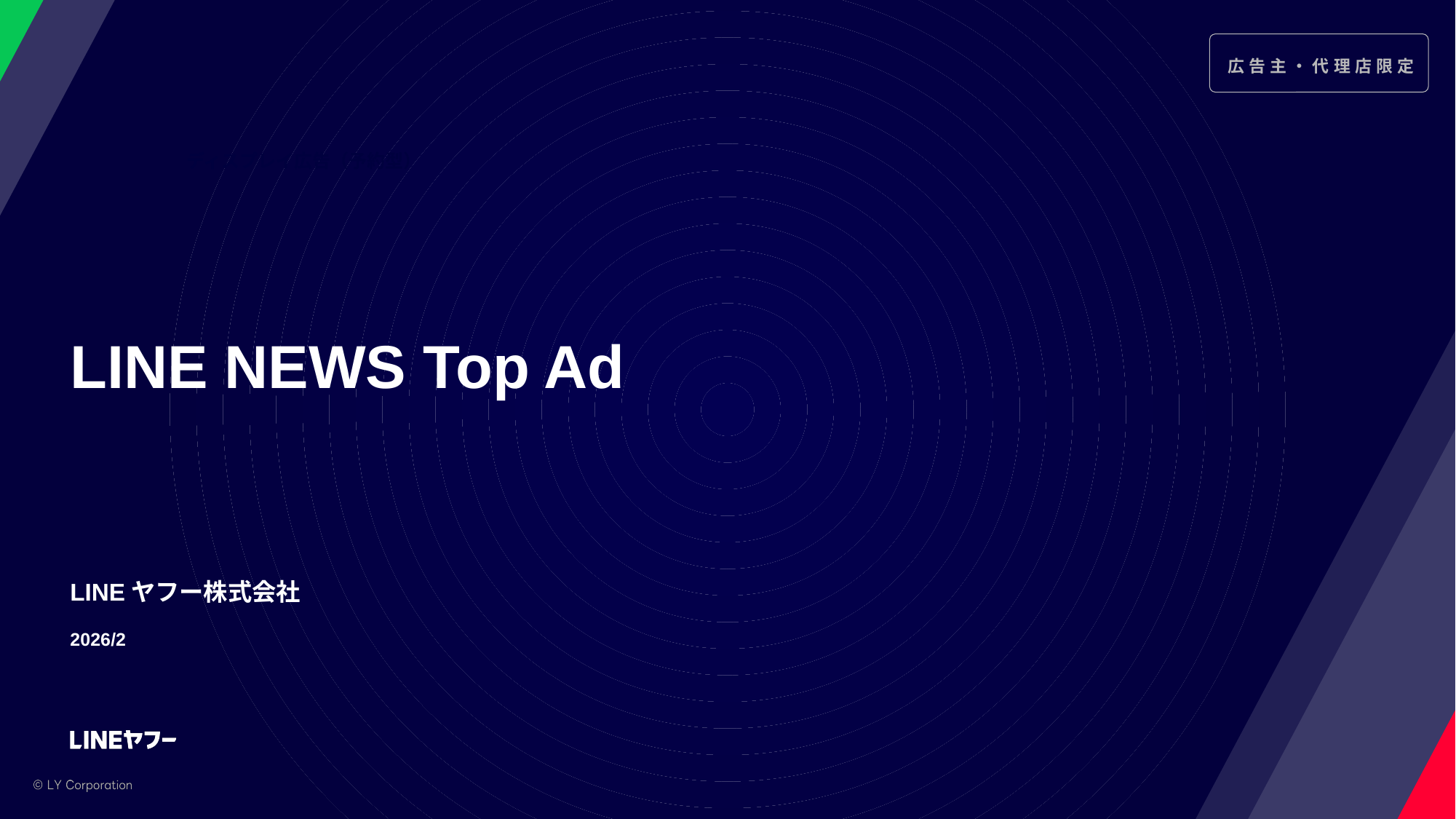

ディスプレイ広告（予約型）
LINE NEWS Top Ad
LINEヤフー株式会社
2026/2